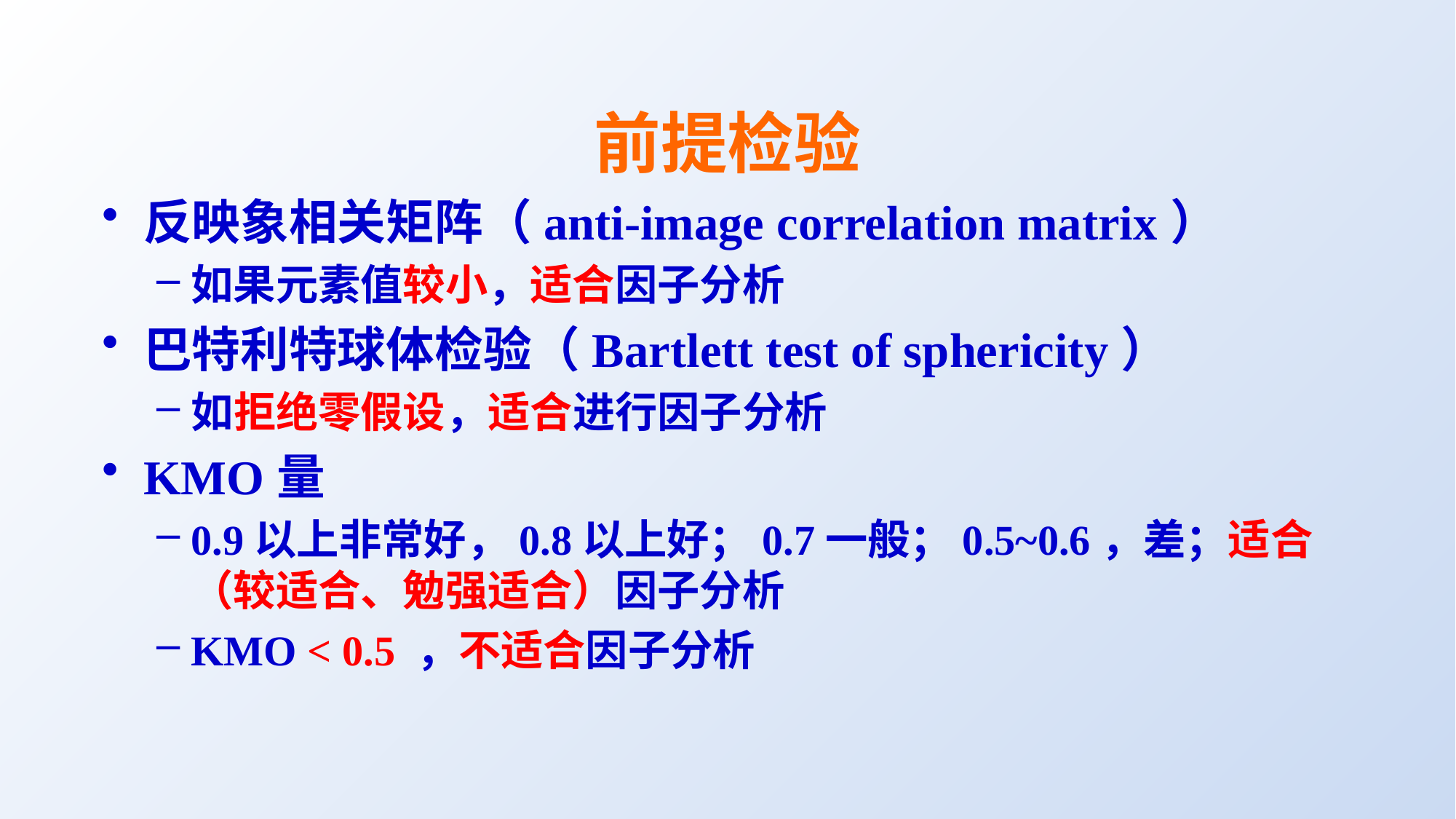

# 前提检验
反映象相关矩阵（anti-image correlation matrix）
如果元素值较小，适合因子分析
巴特利特球体检验（Bartlett test of sphericity）
如拒绝零假设，适合进行因子分析
KMO量
0.9以上非常好，0.8以上好；0.7一般；0.5~0.6，差；适合（较适合、勉强适合）因子分析
KMO < 0.5 ，不适合因子分析